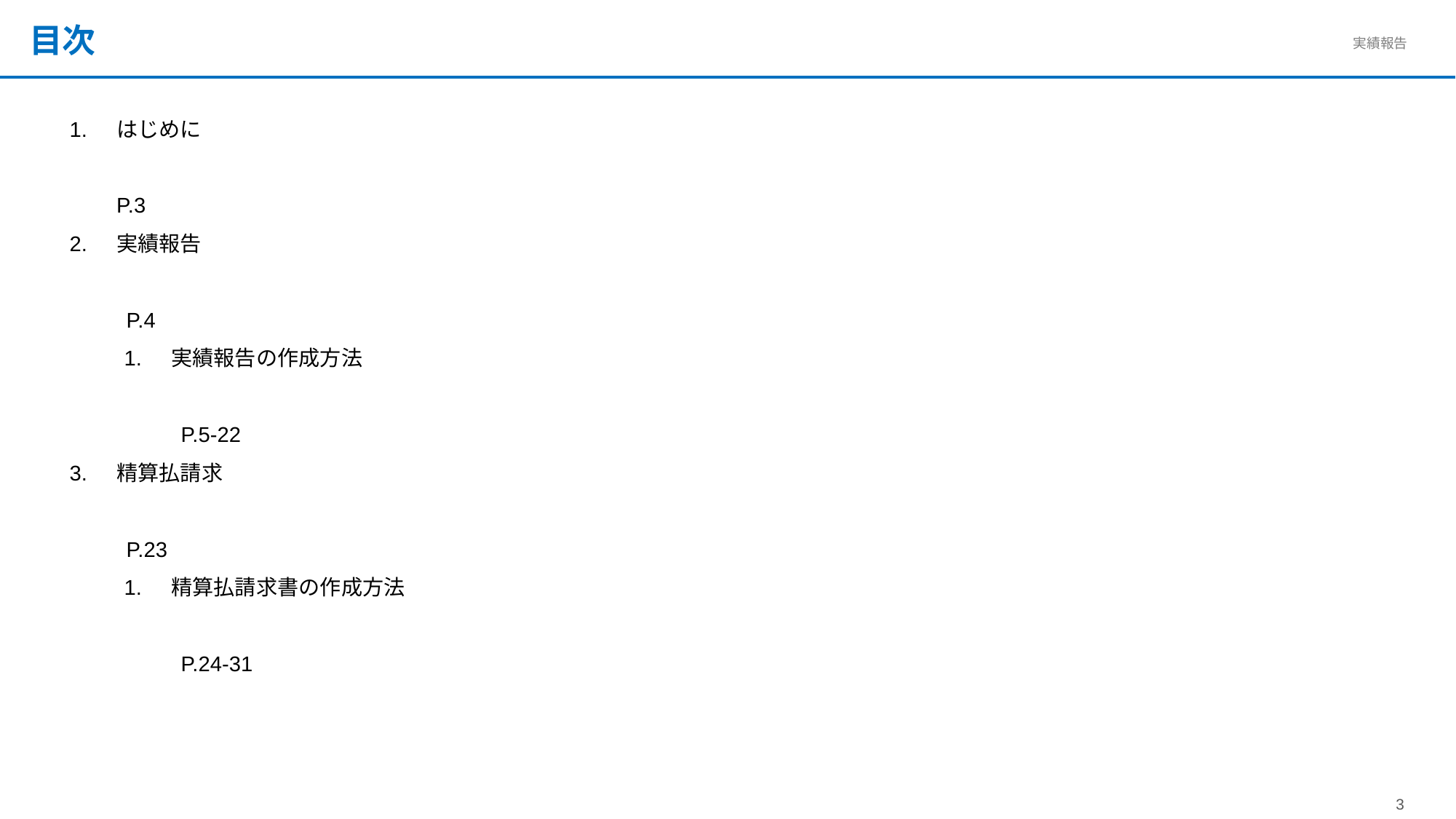

目次
はじめに	P.3
実績報告	 P.4
実績報告の作成方法	 P.5-22
精算払請求	 P.23
精算払請求書の作成方法	 P.24-31